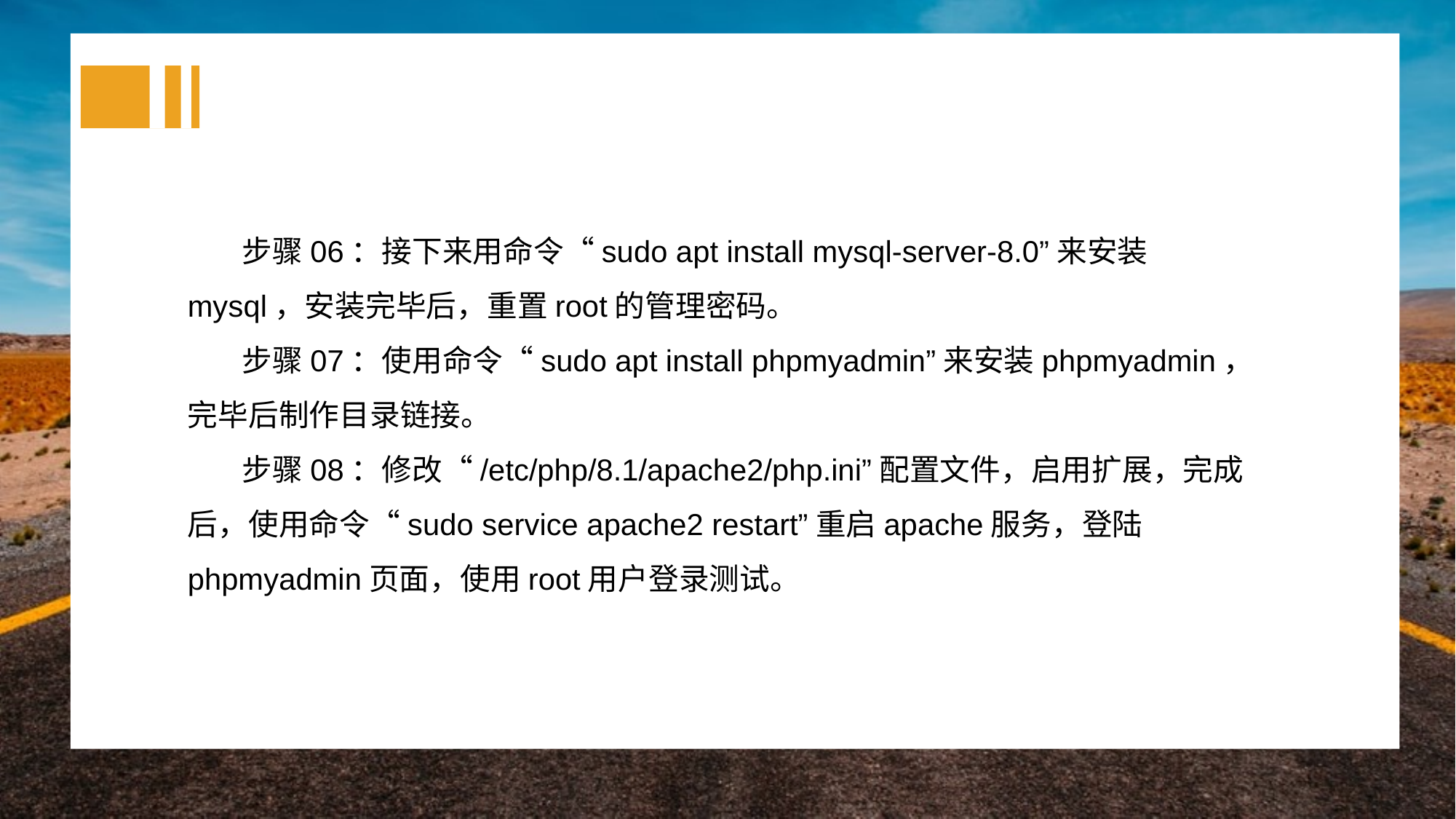

步骤06：接下来用命令“sudo apt install mysql-server-8.0”来安装mysql，安装完毕后，重置root的管理密码。
步骤07：使用命令“sudo apt install phpmyadmin”来安装phpmyadmin，完毕后制作目录链接。
步骤08：修改“/etc/php/8.1/apache2/php.ini”配置文件，启用扩展，完成后，使用命令“sudo service apache2 restart”重启apache服务，登陆phpmyadmin页面，使用root用户登录测试。